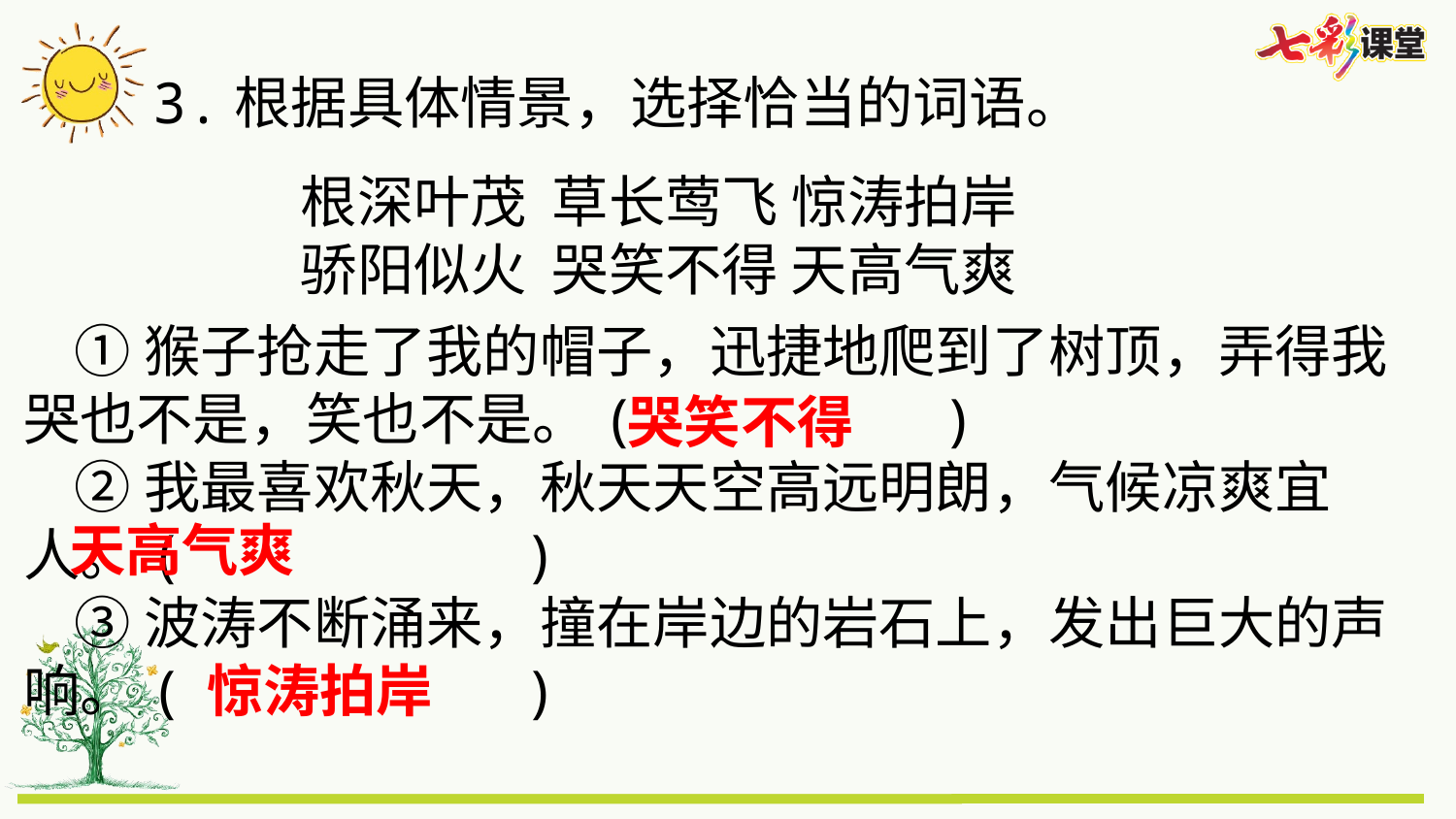

3.根据具体情景，选择恰当的词语。
根深叶茂  草长莺飞 惊涛拍岸
骄阳似火  哭笑不得 天高气爽
    ①猴子抢走了我的帽子，迅捷地爬到了树顶，弄得我哭也不是，笑也不是。(         )
    ②我最喜欢秋天，秋天天空高远明朗，气候凉爽宜人。(          )
    ③波涛不断涌来，撞在岸边的岩石上，发出巨大的声响。(          )

哭笑不得
天高气爽
惊涛拍岸